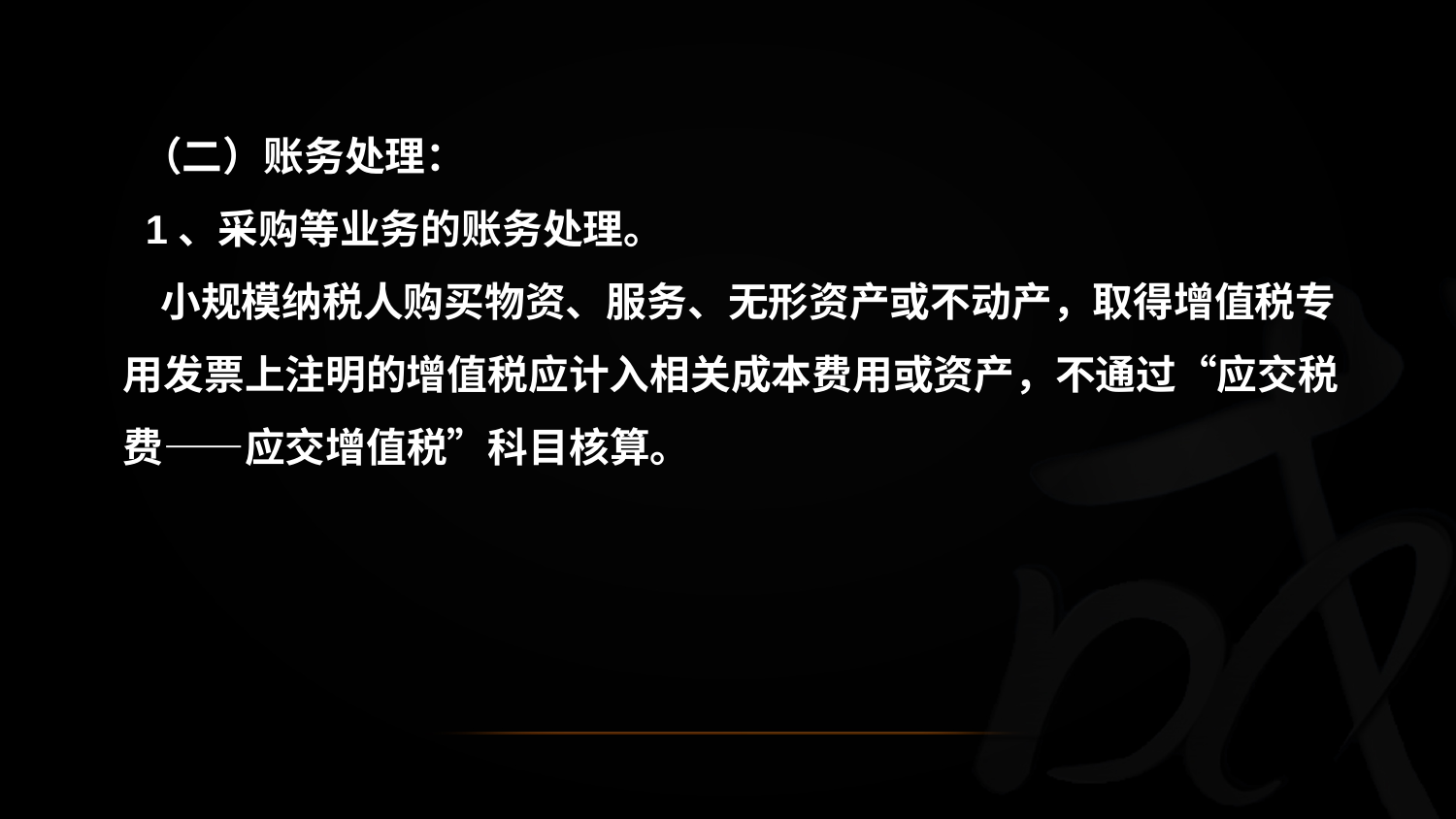

（二）账务处理：
  1、采购等业务的账务处理。
   小规模纳税人购买物资、服务、无形资产或不动产，取得增值税专用发票上注明的增值税应计入相关成本费用或资产，不通过“应交税费——应交增值税”科目核算。